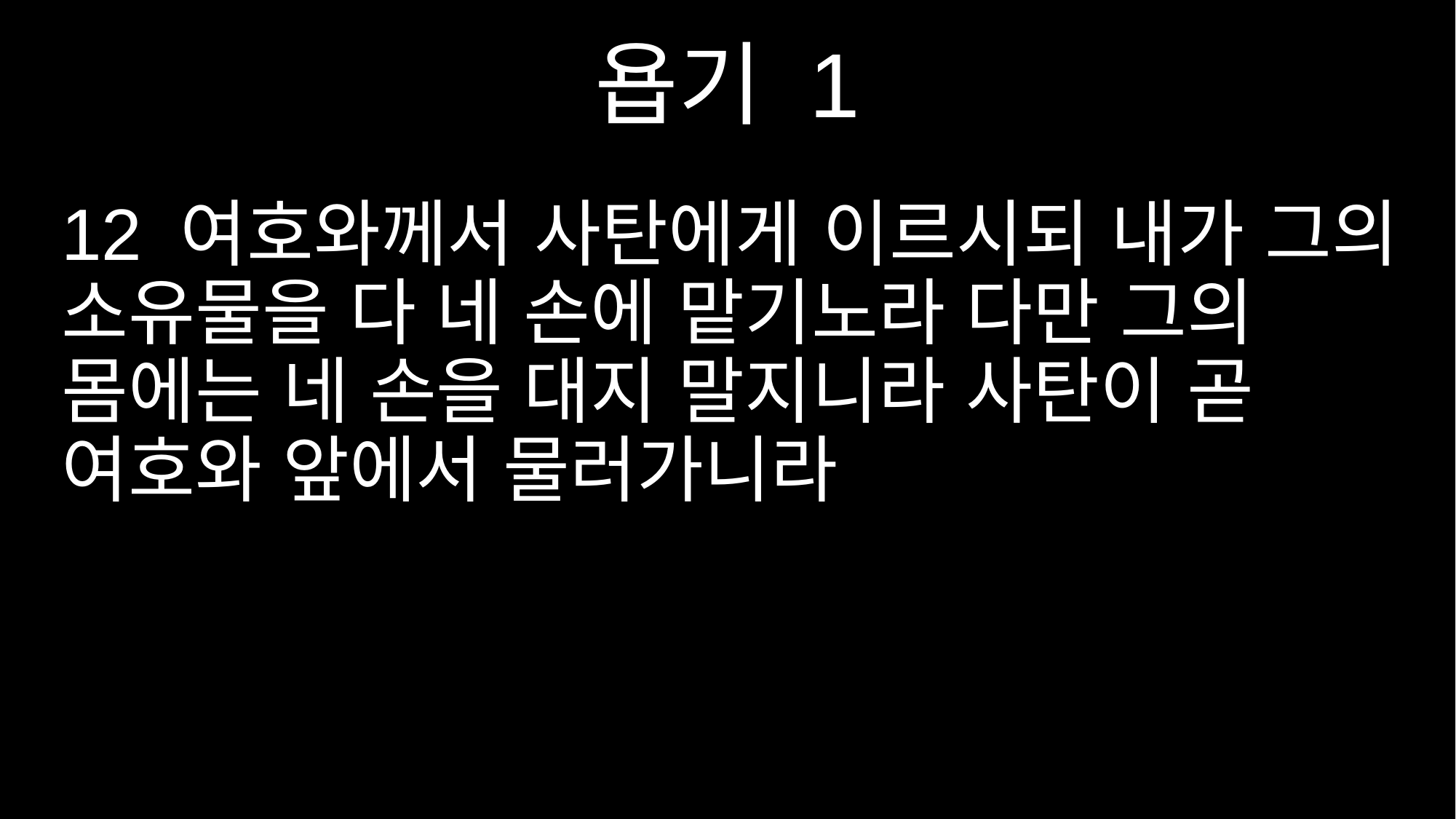

욥기 1
12 여호와께서 사탄에게 이르시되 내가 그의 소유물을 다 네 손에 맡기노라 다만 그의 몸에는 네 손을 대지 말지니라 사탄이 곧 여호와 앞에서 물러가니라